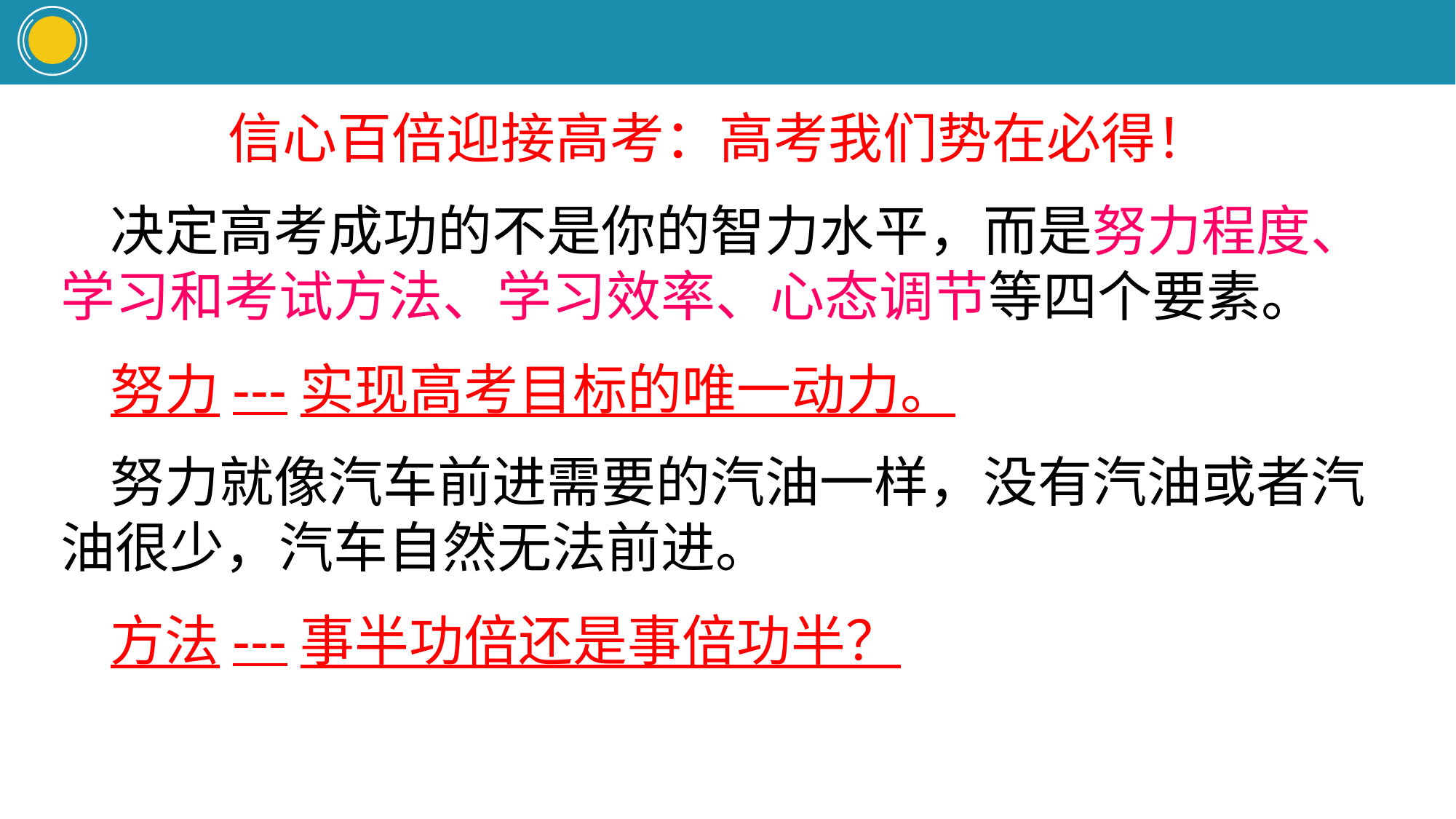

信心百倍迎接高考：高考我们势在必得！
   决定高考成功的不是你的智力水平，而是努力程度、学习和考试方法、学习效率、心态调节等四个要素。
   努力---实现高考目标的唯一动力。
   努力就像汽车前进需要的汽油一样，没有汽油或者汽油很少，汽车自然无法前进。
   方法---事半功倍还是事倍功半？